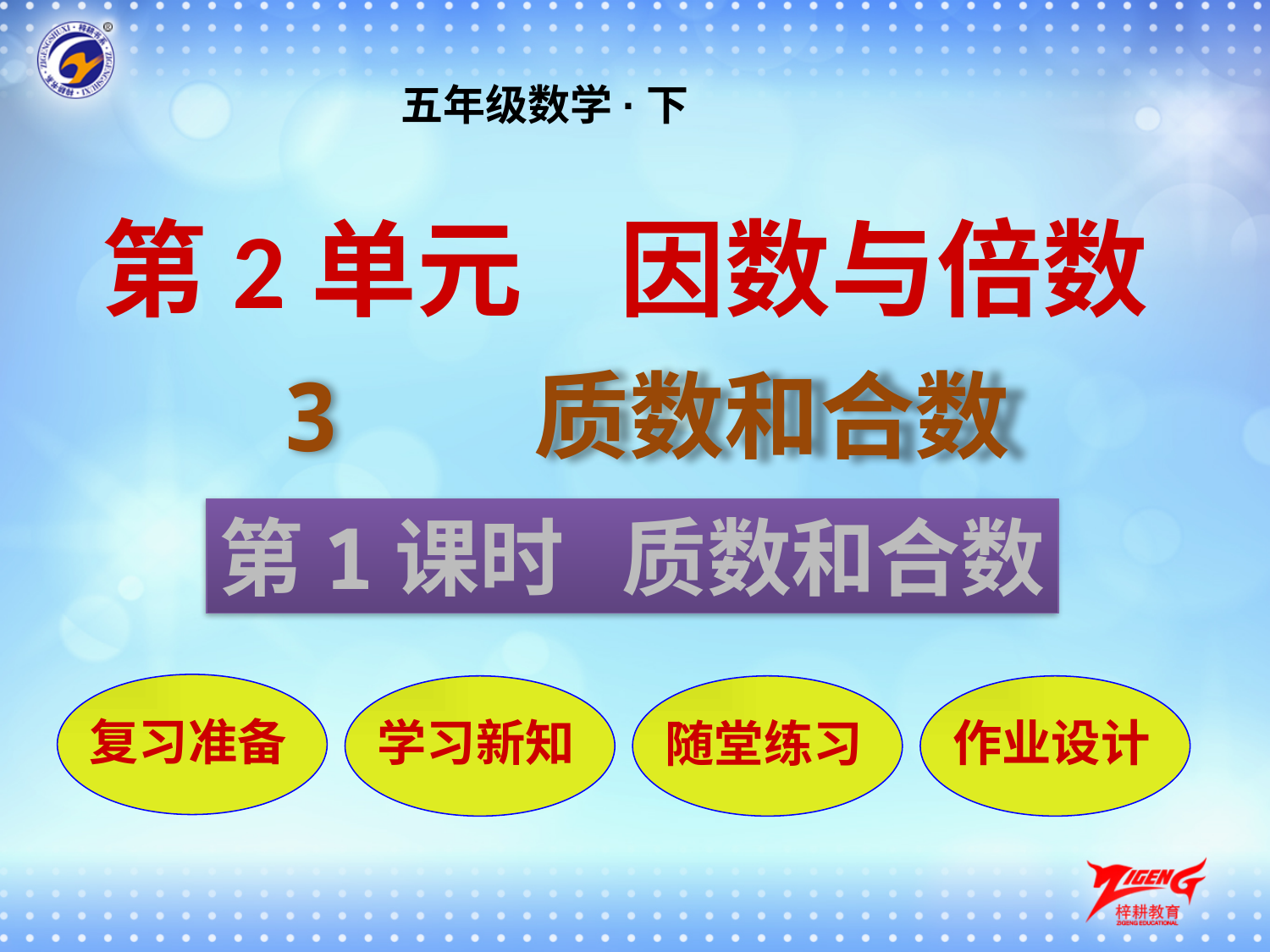

五年级数学·下
第2单元    因数与倍数
3   质数和合数
第1课时   质数和合数

复习准备

学习新知

随堂练习

作业设计